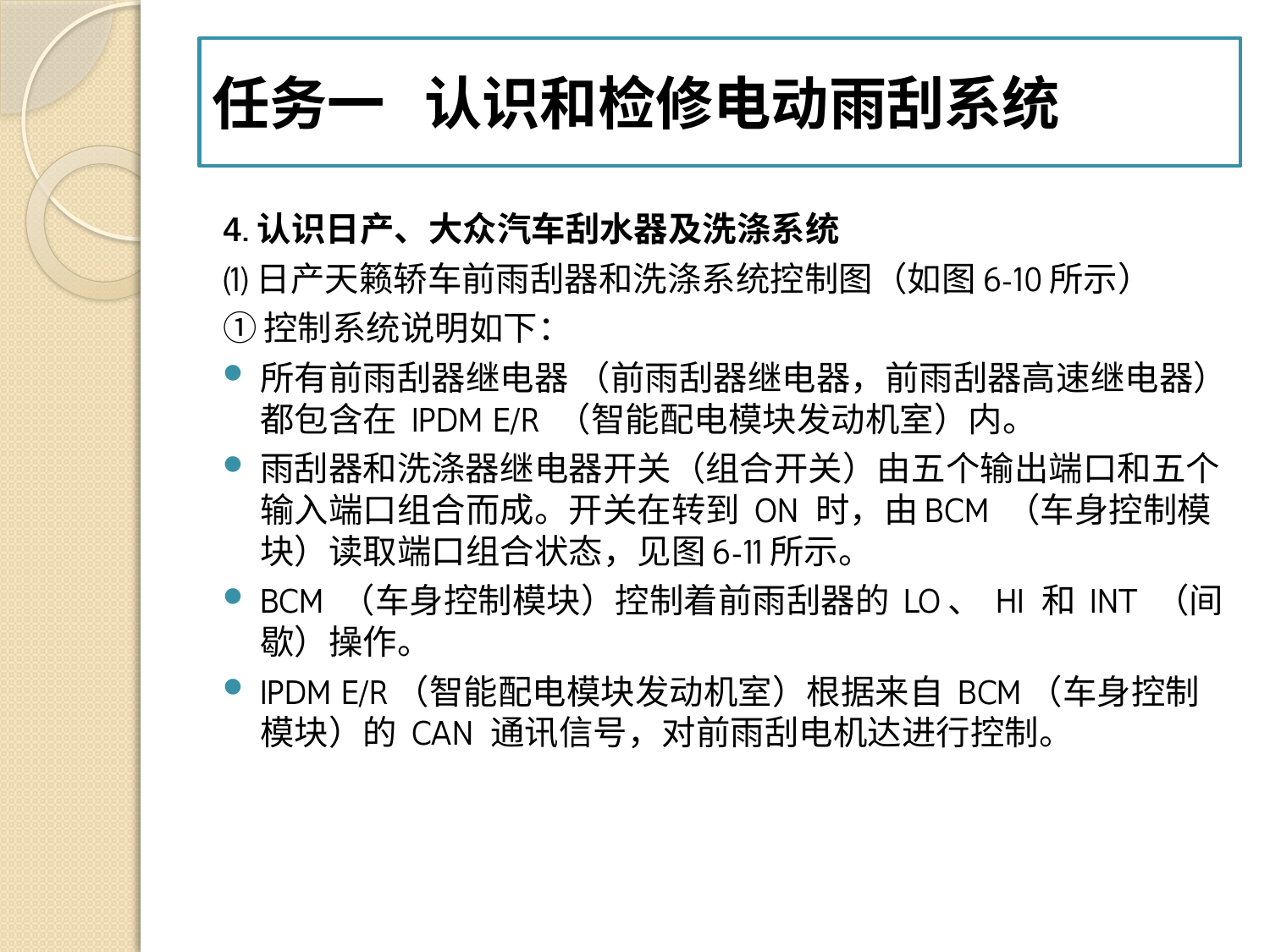

#
任务一   认识和检修电动雨刮系统
4.认识日产、大众汽车刮水器及洗涤系统
(1)日产天籁轿车前雨刮器和洗涤系统控制图（如图6-10所示）
①控制系统说明如下：
所有前雨刮器继电器 （前雨刮器继电器，前雨刮器高速继电器）都包含在 IPDM E/R （智能配电模块发动机室）内。
雨刮器和洗涤器继电器开关（组合开关）由五个输出端口和五个输入端口组合而成。开关在转到 ON 时，由BCM （车身控制模块）读取端口组合状态，见图6-11所示。
BCM （车身控制模块）控制着前雨刮器的 LO、 HI 和 INT （间歇）操作。
IPDM E/R（智能配电模块发动机室）根据来自 BCM（车身控制模块）的 CAN 通讯信号，对前雨刮电机达进行控制。